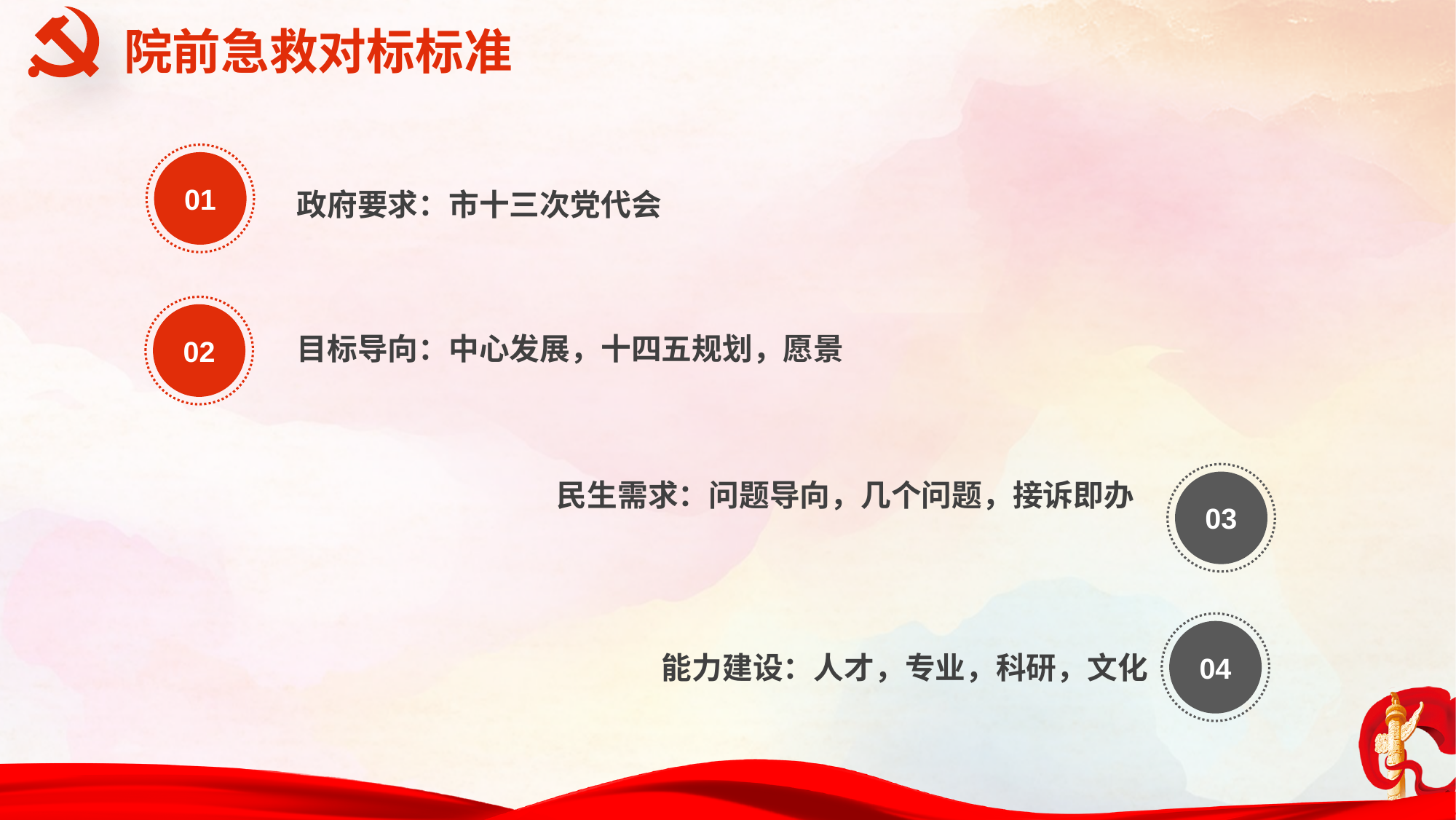

院前急救对标标准

01
政府要求：市十三次党代会

02
目标导向：中心发展，十四五规划，愿景

03
民生需求：问题导向，几个问题，接诉即办

04
能力建设：人才，专业，科研，文化